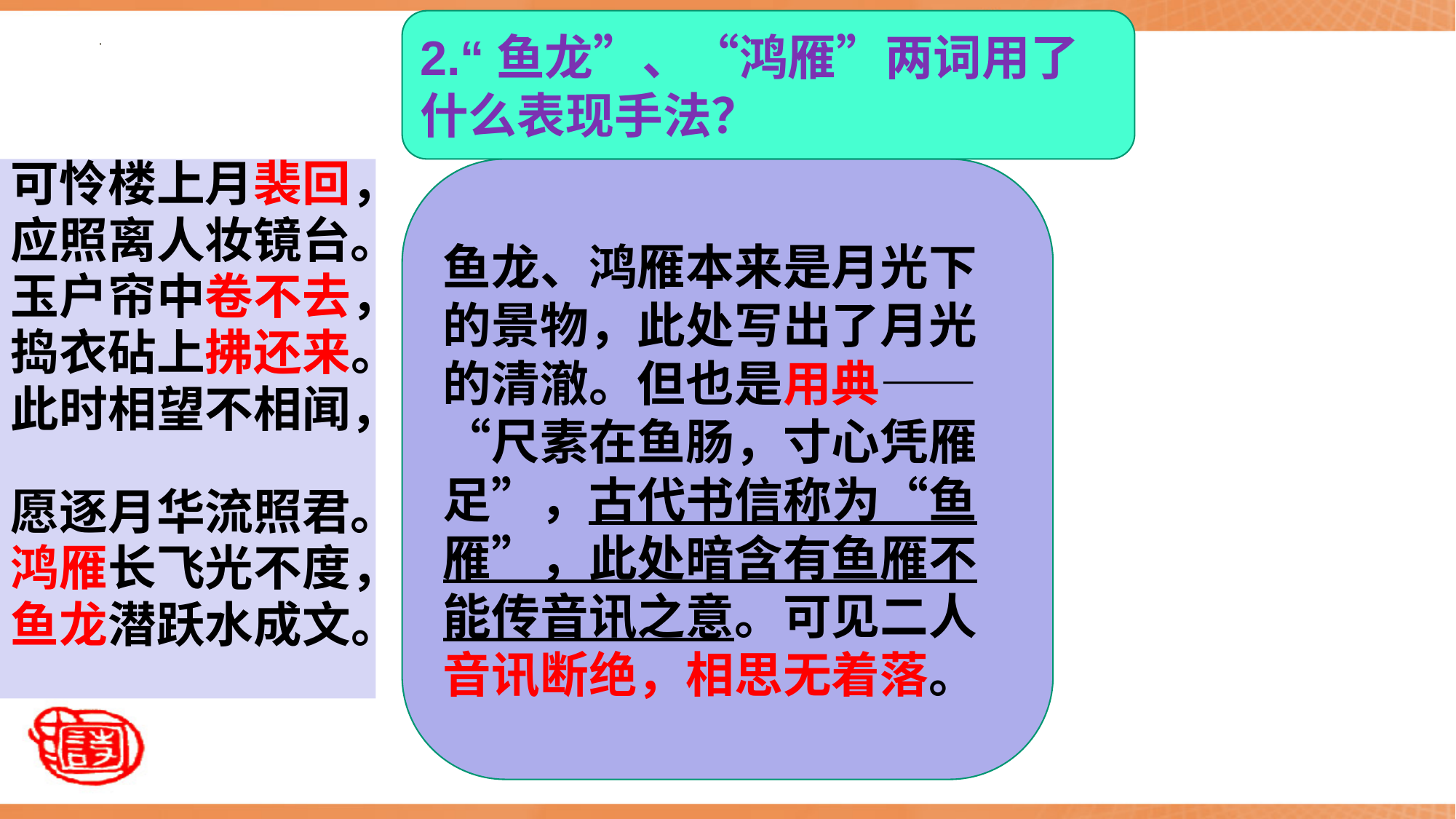

2.“鱼龙”、“鸿雁”两词用了什么表现手法？
可怜楼上月裴回，
应照离人妆镜台。
玉户帘中卷不去，
捣衣砧上拂还来。
此时相望不相闻，
愿逐月华流照君。
鸿雁长飞光不度，
鱼龙潜跃水成文。

鱼龙、鸿雁本来是月光下的景物，此处写出了月光的清澈。但也是用典——“尺素在鱼肠，寸心凭雁足”，古代书信称为“鱼雁”，此处暗含有鱼雁不能传音讯之意。可见二人音讯断绝，相思无着落。